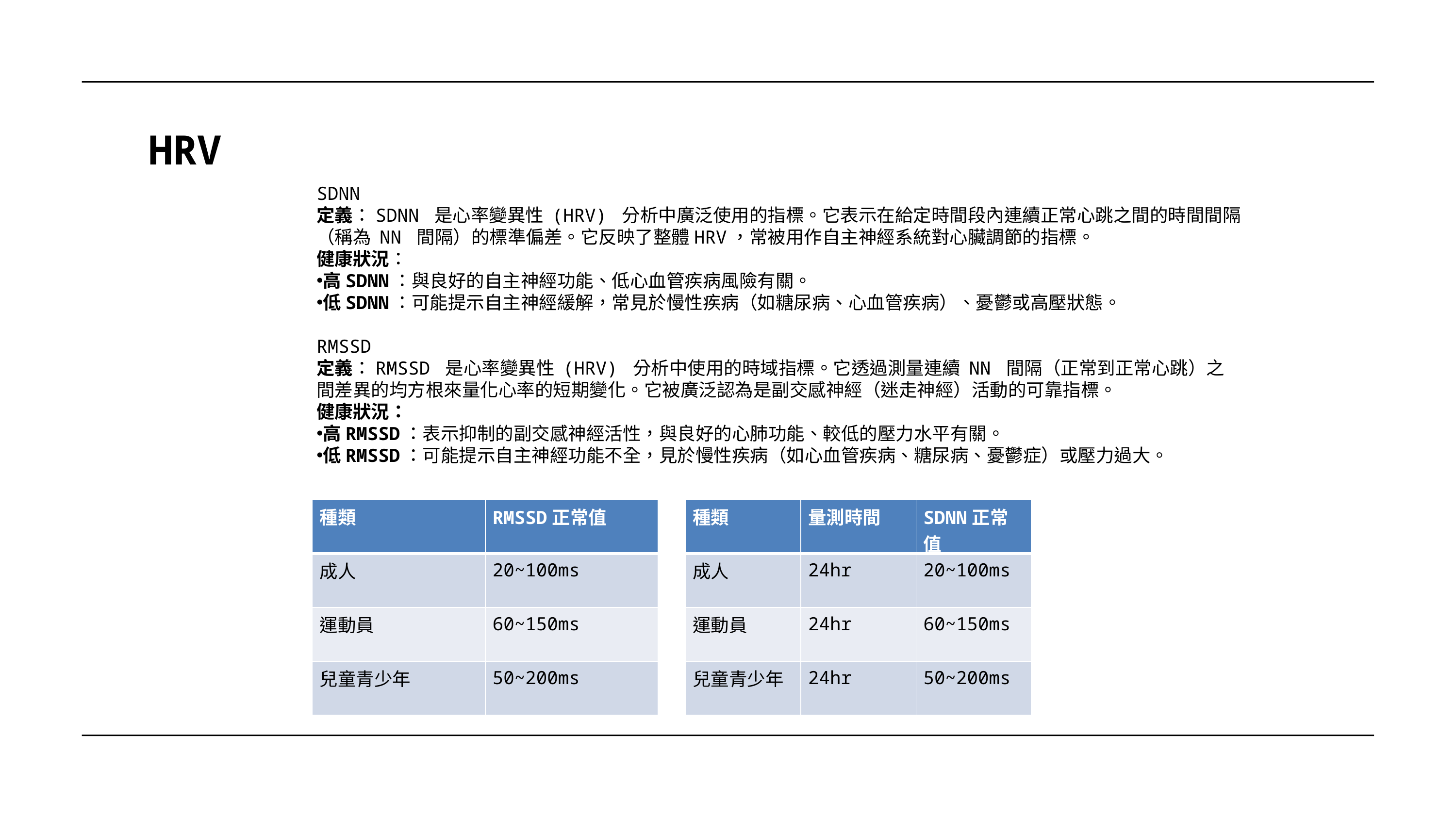

HRV
SDNN
定義：SDNN 是心率變異性 (HRV) 分析中廣泛使用的指標。它表示在給定時間段內連續正常心跳之間的時間間隔（稱為 NN 間隔）的標準偏差。它反映了整體HRV，常被用作自主神經系統對心臟調節的指標。
健康狀況：
高SDNN：與良好的自主神經功能、低心血管疾病風險有關。
低SDNN：可能提示自主神經緩解，常見於慢性疾病（如糖尿病、心血管疾病）、憂鬱或高壓狀態。

RMSSD
定義：RMSSD 是心率變異性 (HRV) 分析中使用的時域指標。它透過測量連續 NN 間隔（正常到正常心跳）之間差異的均方根來量化心率的短期變化。它被廣泛認為是副交感神經（迷走神經）活動的可靠指標。
健康狀況：
高RMSSD：表示抑制的副交感神經活性，與良好的心肺功能、較低的壓力水平有關。
低RMSSD：可能提示自主神經功能不全，見於慢性疾病（如心血管疾病、糖尿病、憂鬱症）或壓力過大。

| 種類 | RMSSD正常值 |
| --- | --- |
| 成人 | 20~100ms |
| 運動員 | 60~150ms |
| 兒童青少年 | 50~200ms |
| 種類 | 量測時間 | SDNN正常值 |
| --- | --- | --- |
| 成人 | 24hr | 20~100ms |
| 運動員 | 24hr | 60~150ms |
| 兒童青少年 | 24hr | 50~200ms |